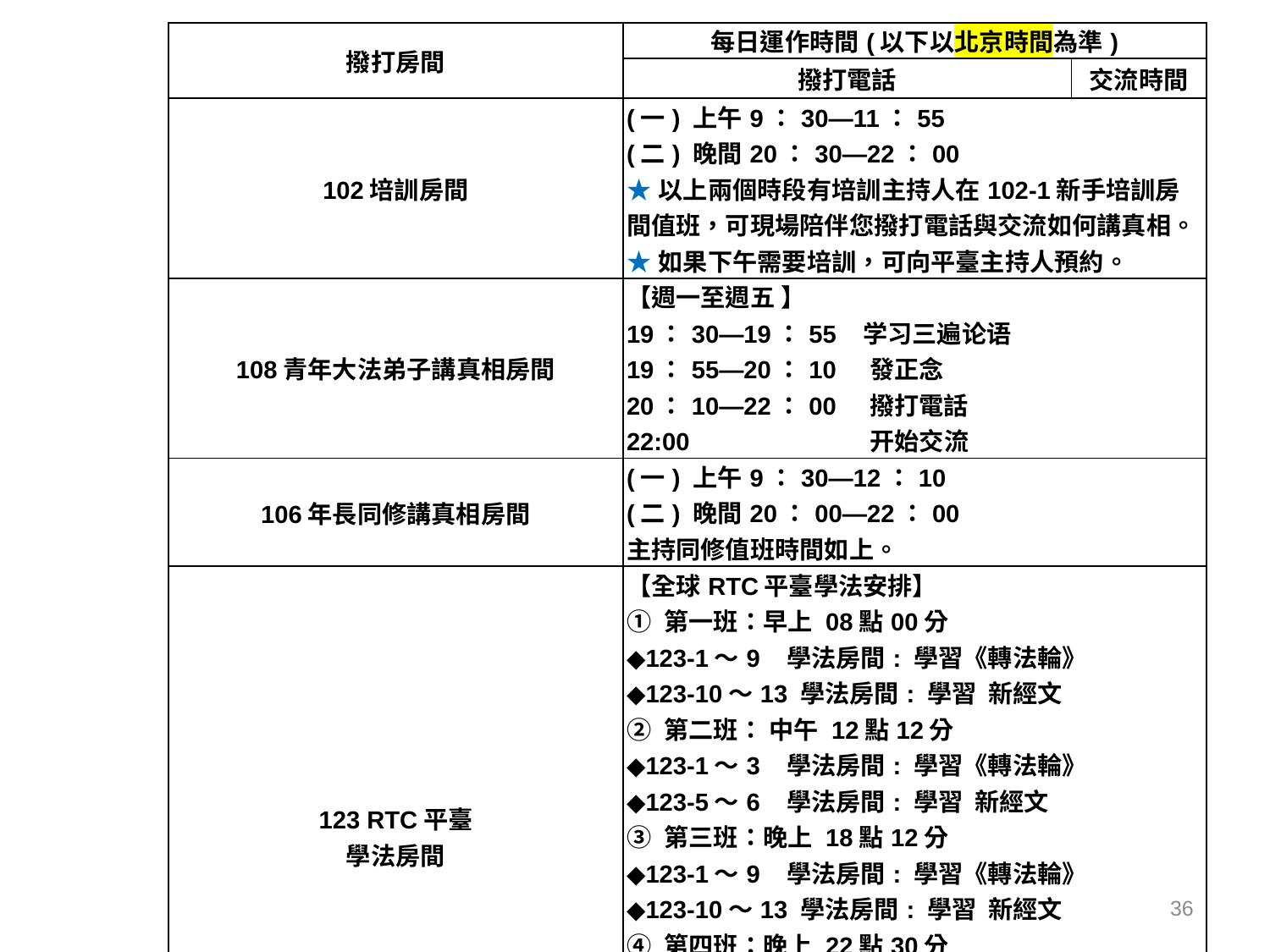

| 撥打房間 | 每日運作時間(以下以北京時間為準) |  |
| --- | --- | --- |
|  | 撥打電話 | 交流時間 |
| 102培訓房間 | (一) 上午9：30—11：55 (二) 晚間20：30—22：00   ★以上兩個時段有培訓主持人在102-1新手培訓房間值班，可現場陪伴您撥打電話與交流如何講真相。 ★如果下午需要培訓，可向平臺主持人預約。 |  |
| 108青年大法弟子講真相房間 | 【週一至週五 】 19：30—19：55   学习三遍论语 19：55—20：10    發正念 20：10—22：00    撥打電話 22:00 开始交流 |  |
| 106年長同修講真相房間 | (一) 上午9：30—12：10 (二) 晚間20：00—22：00 主持同修值班時間如上。 |  |
| 123 RTC平臺 學法房間 | 【全球RTC平臺學法安排】 ① 第一班：早上 08點00分 ◆123-1～9   學法房間: 學習《轉法輪》 ◆123-10～13 學法房間: 學習  新經文 ② 第二班： 中午 12點12分 ◆123-1～3   學法房間: 學習《轉法輪》 ◆123-5～6   學法房間: 學習  新經文 ③ 第三班：晚上 18點12分 ◆123-1～9   學法房間: 學習《轉法輪》 ◆123-10～13 學法房間: 學習  新經文 ④ 第四班：晚上 22點30分 ◆123-1～8   學法房間: 學習《轉法輪》 ◆123-9～13  學法房間: 學習  新經文 ★提醒同修們，希望大家千萬不要脫離當地的學法交流環境。 |  |
36